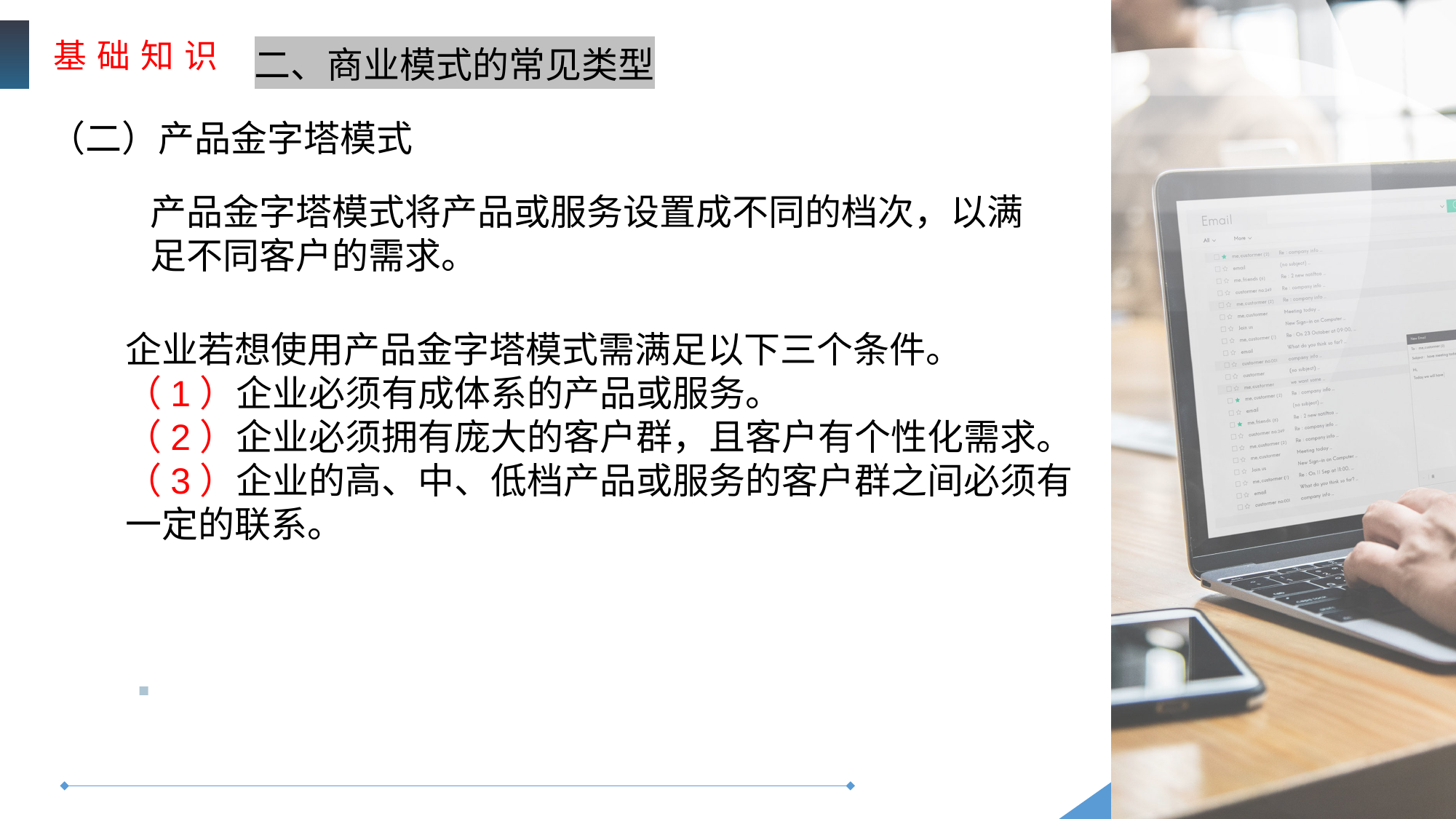

基 础 知 识

二、商业模式的常见类型
（二）产品金字塔模式
产品金字塔模式将产品或服务设置成不同的档次，以满足不同客户的需求。
企业若想使用产品金字塔模式需满足以下三个条件。
（1）企业必须有成体系的产品或服务。
（2）企业必须拥有庞大的客户群，且客户有个性化需求。
（3）企业的高、中、低档产品或服务的客户群之间必须有一定的联系。